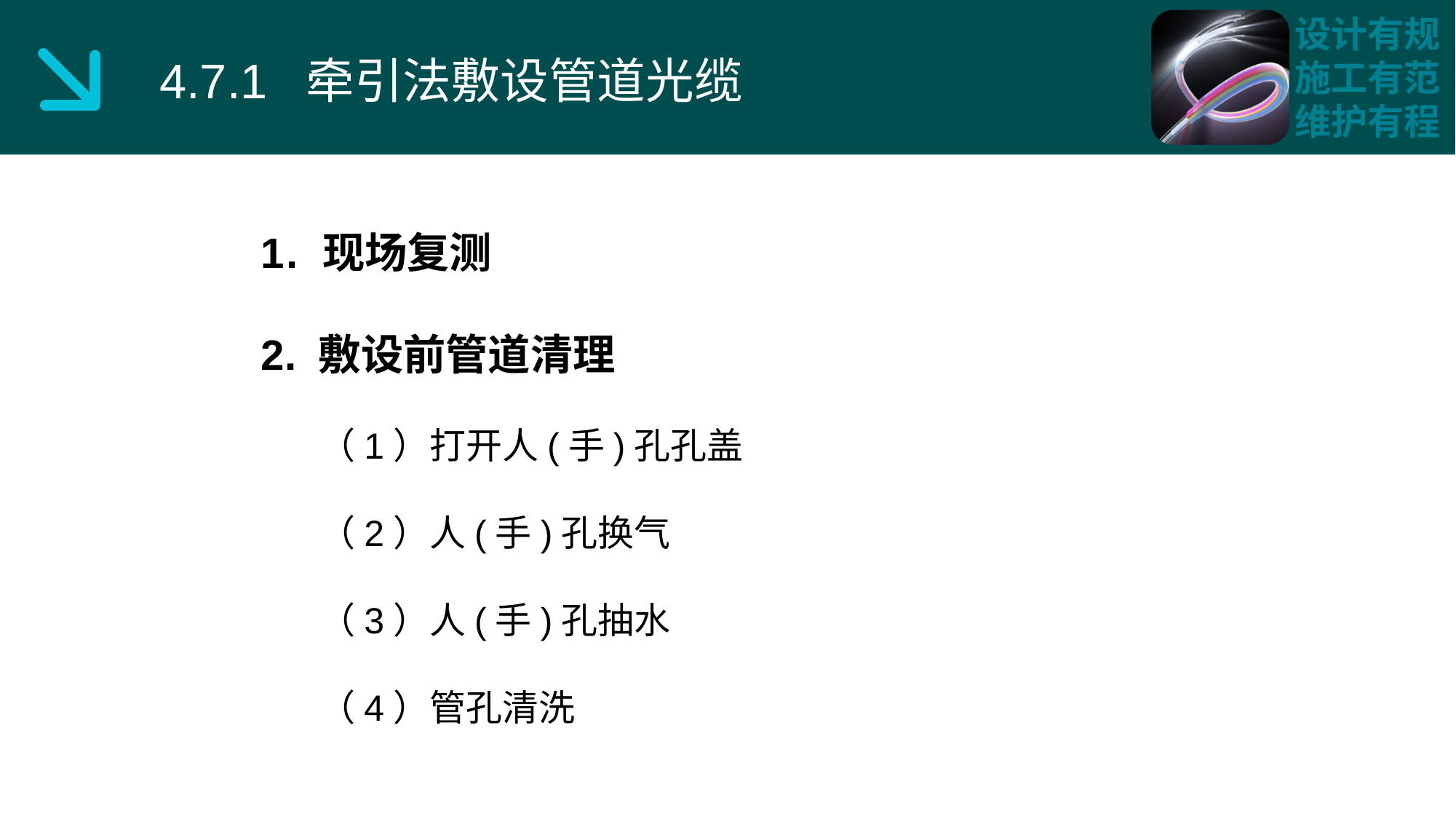

4.7.1  牵引法敷设管道光缆

现场复测

2. 敷设前管道清理

      （1）打开人(手)孔孔盖

      （2）人(手)孔换气

      （3）人(手)孔抽水

      （4）管孔清洗